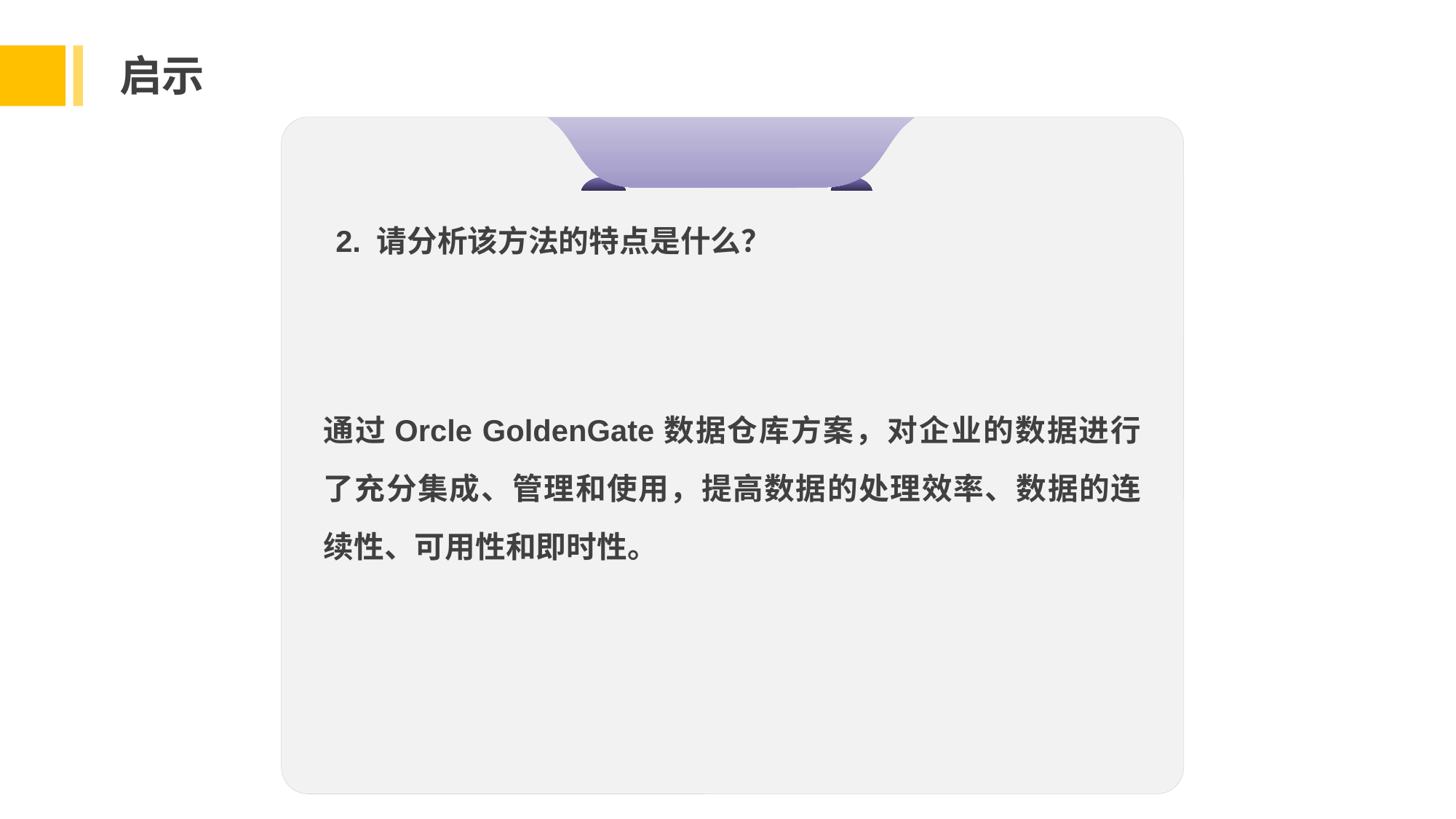

启示

通过Orcle GoldenGate数据仓库方案，对企业的数据进行了充分集成、管理和使用，提高数据的处理效率、数据的连续性、可用性和即时性。

2. 请分析该方法的特点是什么？